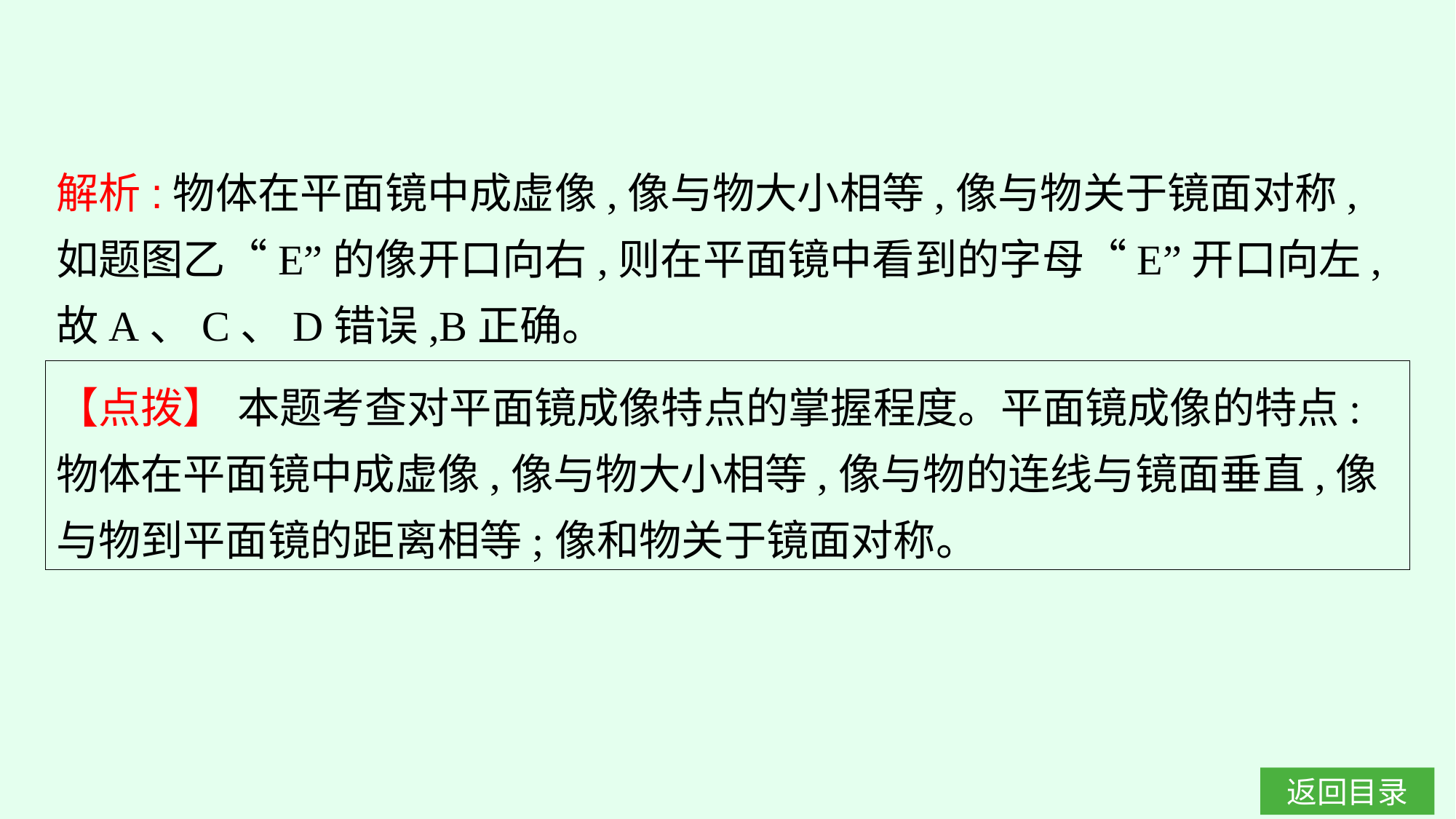

解析:物体在平面镜中成虚像,像与物大小相等,像与物关于镜面对称,如题图乙“E”的像开口向右,则在平面镜中看到的字母“E”开口向左,故A、C、D错误,B正确。

【点拨】 本题考查对平面镜成像特点的掌握程度。平面镜成像的特点:物体在平面镜中成虚像,像与物大小相等,像与物的连线与镜面垂直,像与物到平面镜的距离相等;像和物关于镜面对称。